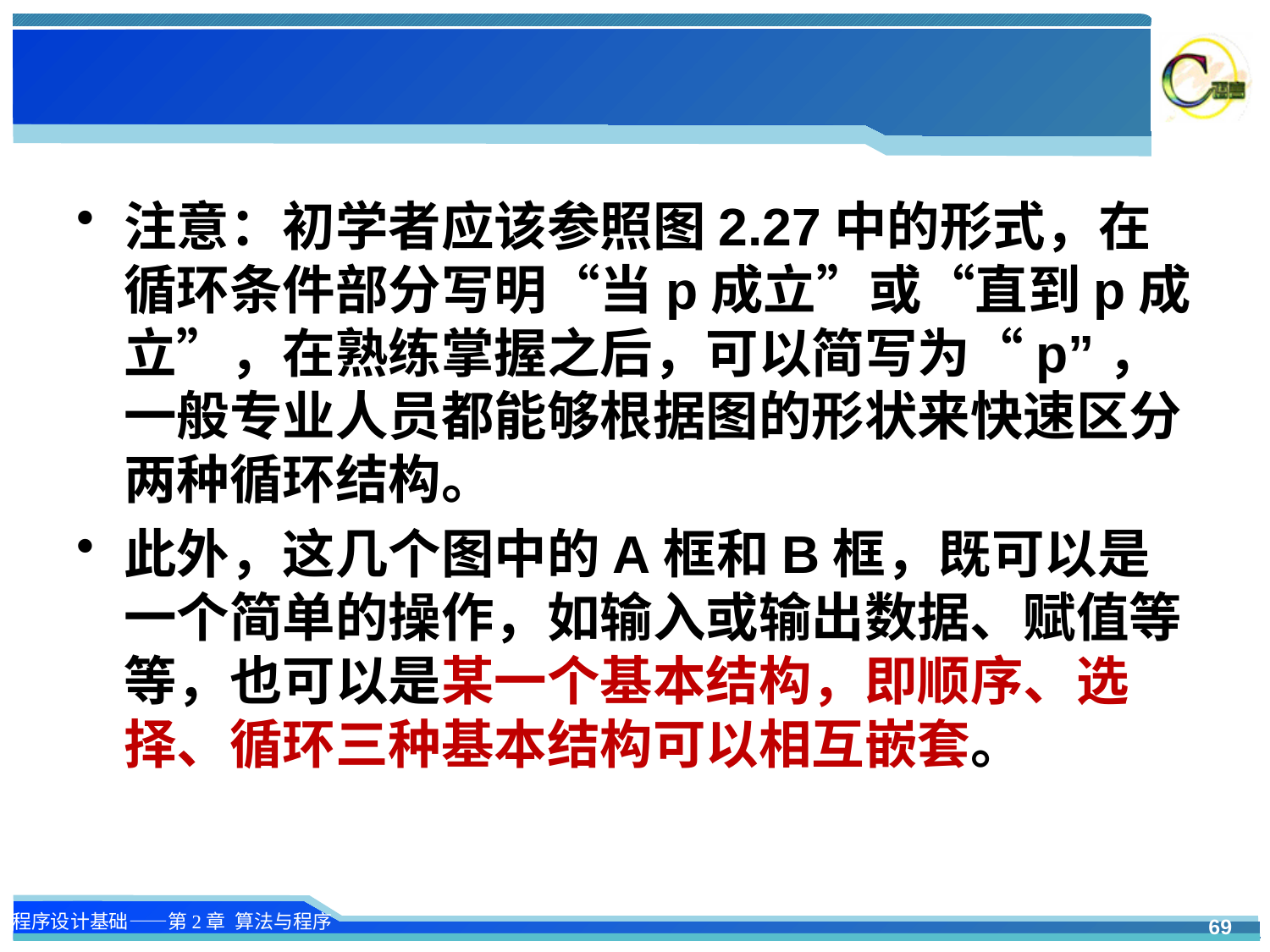

#
注意：初学者应该参照图2.27中的形式，在循环条件部分写明“当p成立”或“直到p成立”，在熟练掌握之后，可以简写为“p”，一般专业人员都能够根据图的形状来快速区分两种循环结构。
此外，这几个图中的A框和B框，既可以是一个简单的操作，如输入或输出数据、赋值等等，也可以是某一个基本结构，即顺序、选择、循环三种基本结构可以相互嵌套。
69